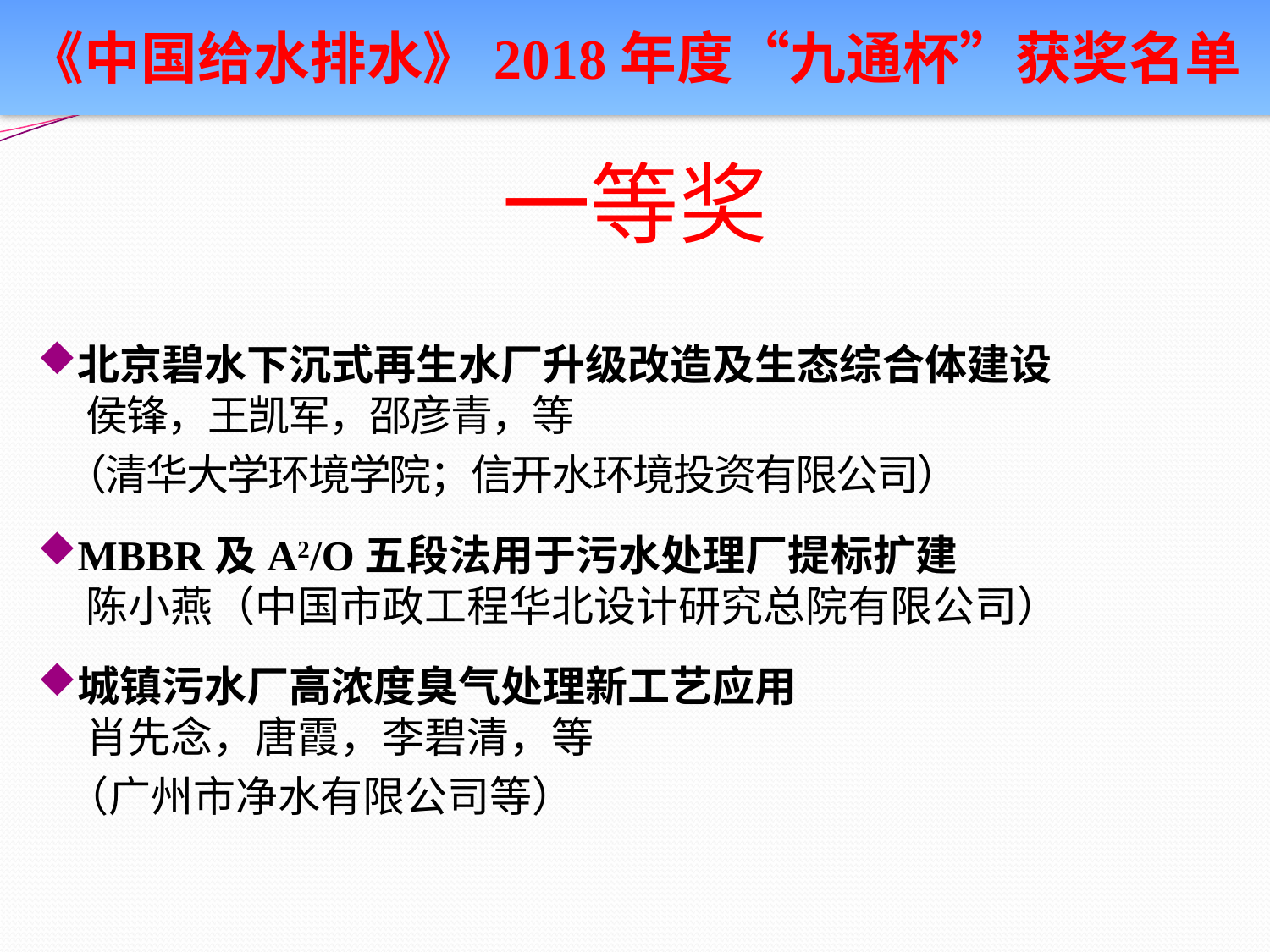

《中国给水排水》2018年度“九通杯”获奖名单
# 一等奖
北京碧水下沉式再生水厂升级改造及生态综合体建设
    侯锋，王凯军，邵彦青，等
  （清华大学环境学院；信开水环境投资有限公司）
MBBR及A2/O五段法用于污水处理厂提标扩建
    陈小燕（中国市政工程华北设计研究总院有限公司）
城镇污水厂高浓度臭气处理新工艺应用
    肖先念，唐霞，李碧清，等
  （广州市净水有限公司等）